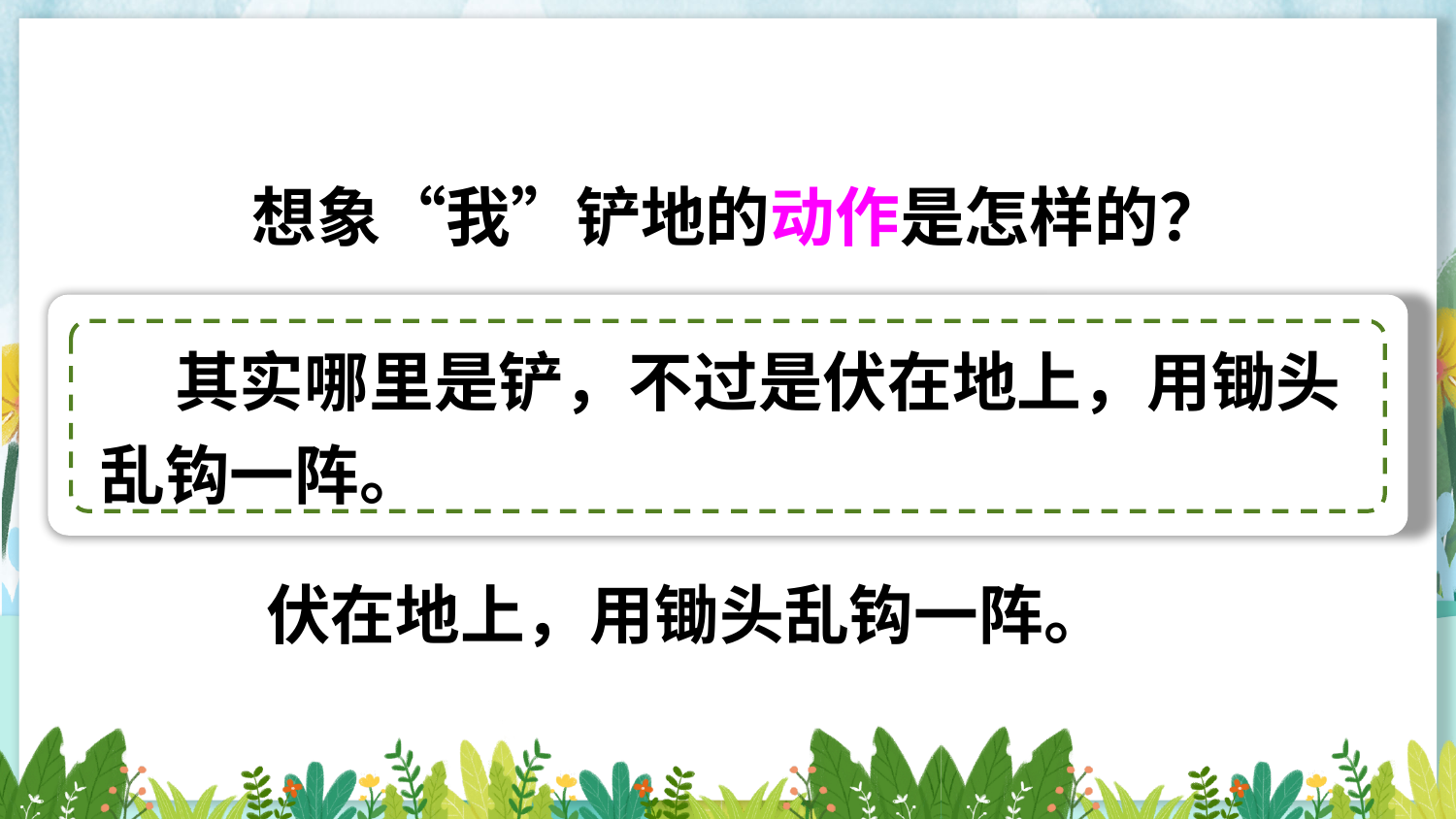

想象“我”铲地的动作是怎样的？

    其实哪里是铲，不过是伏在地上，用锄头乱钩一阵。
伏在地上，用锄头乱钩一阵。